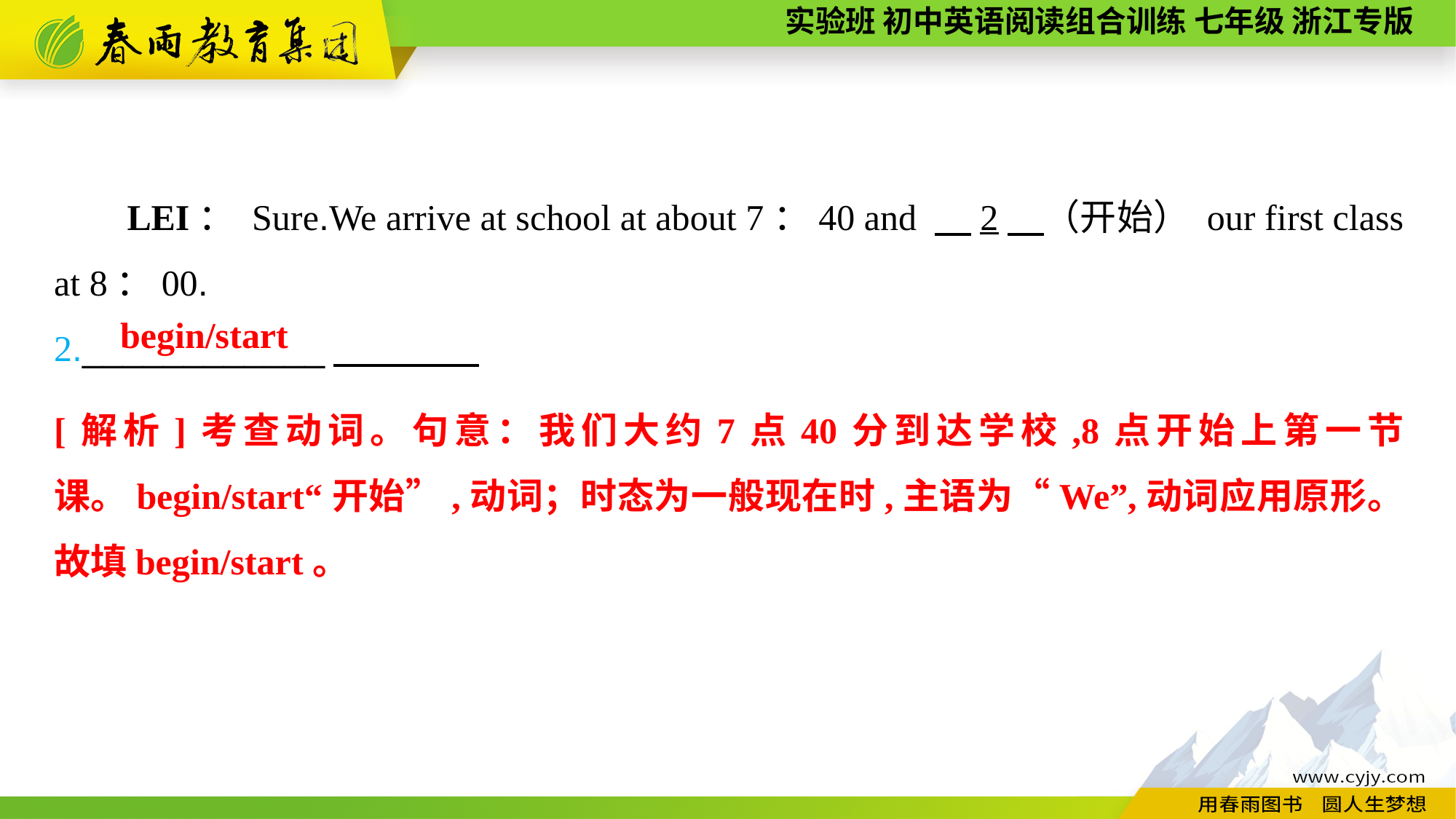

LEI： Sure.We arrive at school at about 7：40 and 　2　（开始） our first class at 8：00.
2.____________
begin/start
[解析]考查动词。句意：我们大约7点40分到达学校,8点开始上第一节课。begin/start“开始”,动词；时态为一般现在时,主语为“We”,动词应用原形。故填begin/start。